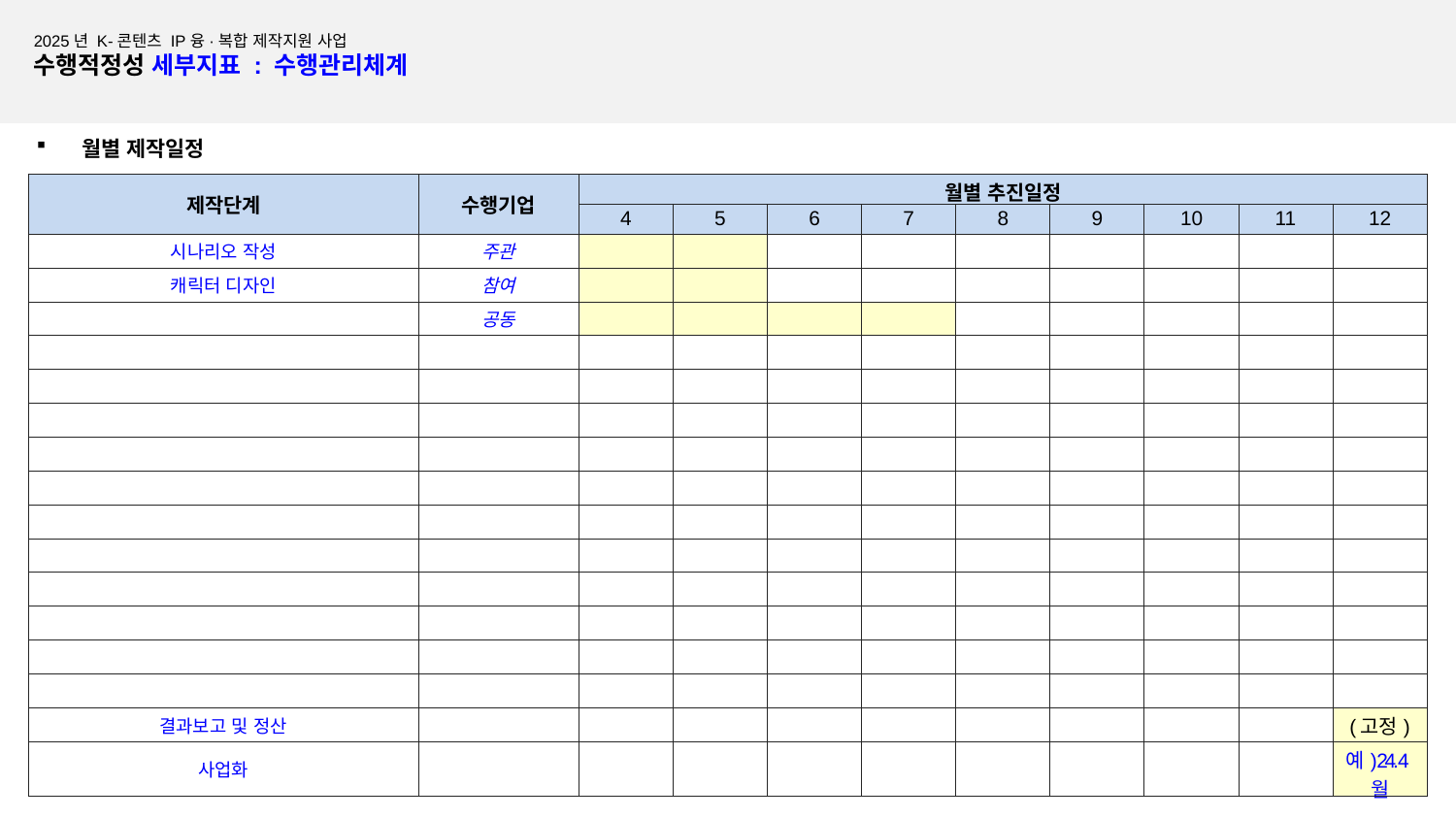

작성요령(삭제 후 제출)

1. ‘결과보고 및 정산’은 고정된 일정이므로 임의로 변동하지 말 것

2. 공고문 내 각 분야별 사업화 기간을 참고하여 일정 계획

3. 중간평가 시 일정에 따른 사업 추진 여부 평가 항목이 있으므로 여유를 두고 일정 설계할 것
2025년 K-콘텐츠 IP융·복합 제작지원 사업
수행적정성 세부지표 : 수행관리체계
월별 제작일정
| 제작단계 | 수행기업 | 월별 추진일정 |  |  |  |  |  |  |  |  |
| --- | --- | --- | --- | --- | --- | --- | --- | --- | --- | --- |
|  |  | 4 | 5 | 6 | 7 | 8 | 9 | 10 | 11 | 12 |
| 시나리오 작성 | 주관 |  |  |  |  |  |  |  |  |  |
| 캐릭터 디자인 | 참여 |  |  |  |  |  |  |  |  |  |
|  | 공동 |  |  |  |  |  |  |  |  |  |
|  |  |  |  |  |  |  |  |  |  |  |
|  |  |  |  |  |  |  |  |  |  |  |
|  |  |  |  |  |  |  |  |  |  |  |
|  |  |  |  |  |  |  |  |  |  |  |
|  |  |  |  |  |  |  |  |  |  |  |
|  |  |  |  |  |  |  |  |  |  |  |
|  |  |  |  |  |  |  |  |  |  |  |
|  |  |  |  |  |  |  |  |  |  |  |
|  |  |  |  |  |  |  |  |  |  |  |
|  |  |  |  |  |  |  |  |  |  |  |
|  |  |  |  |  |  |  |  |  |  |  |
| 결과보고 및 정산 |  |  |  |  |  |  |  |  |  | (고정) |
| 사업화 |  |  |  |  |  |  |  |  |  | 예) 24. 4월 |